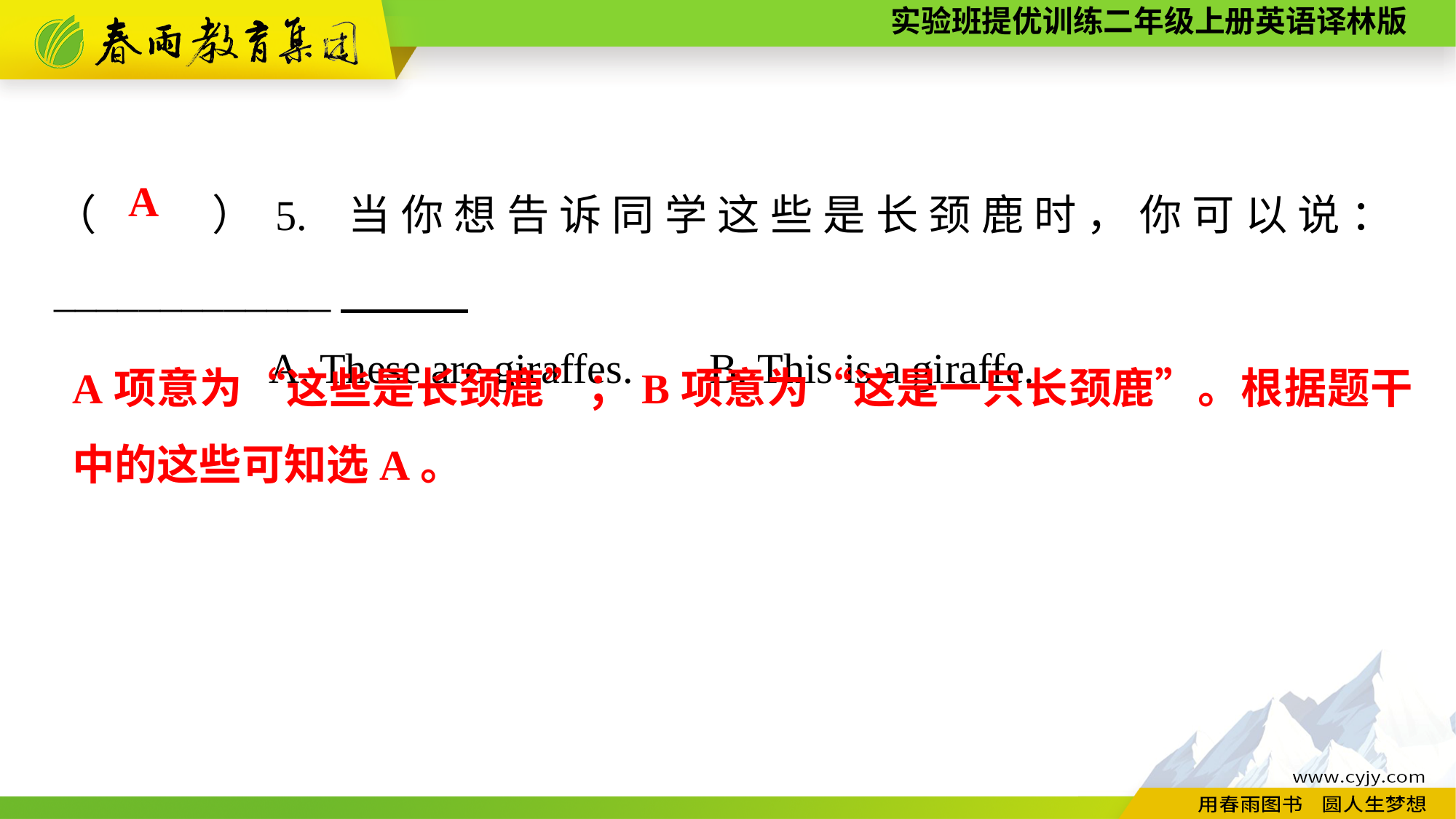

（　　）5. 当你想告诉同学这些是长颈鹿时，你可以说：_____________
A. These are giraffes.	B. This is a giraffe.
A
A项意为“这些是长颈鹿”；B项意为“这是一只长颈鹿”。根据题干中的这些可知选A。